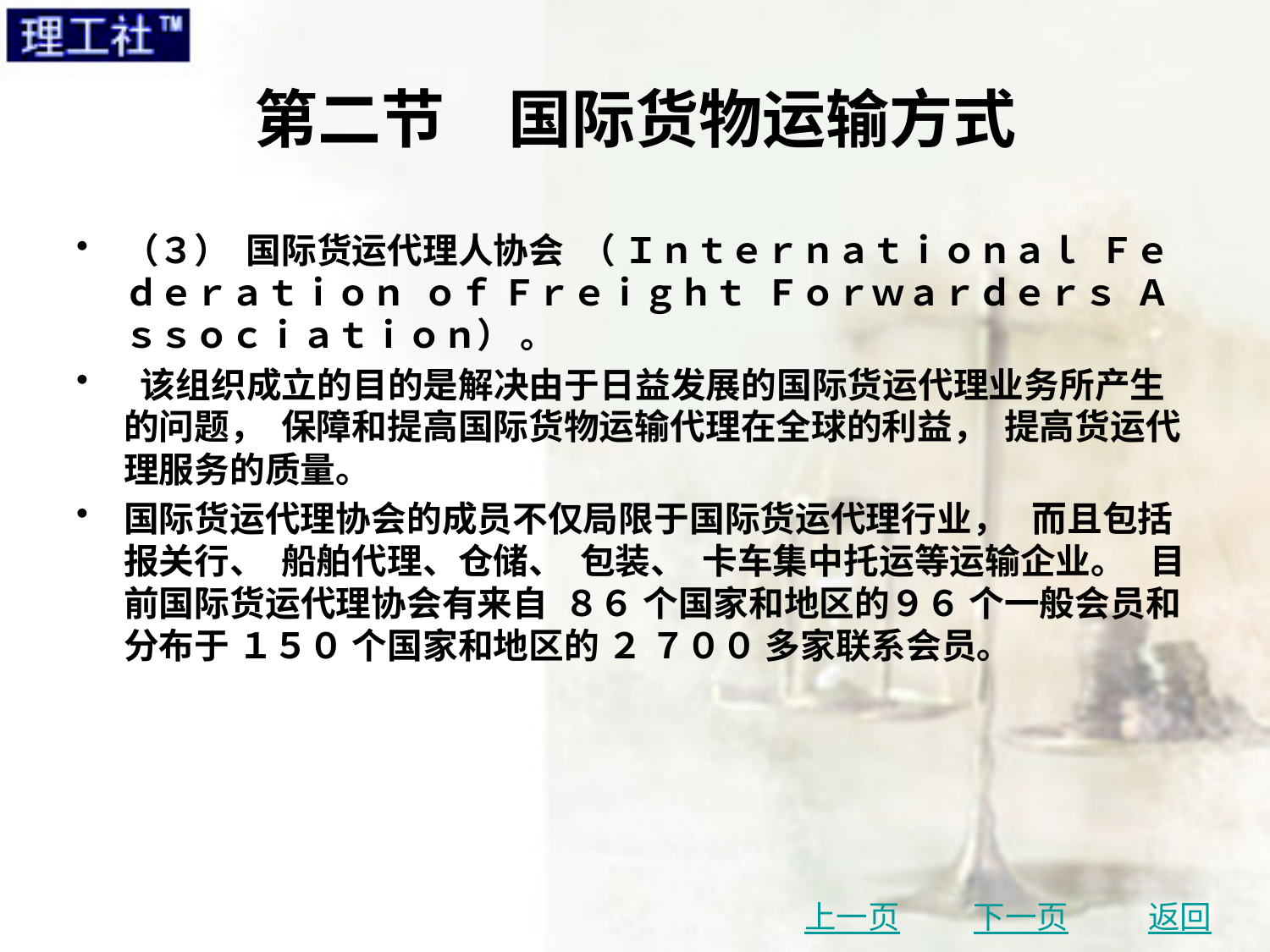

# 第二节　国际货物运输方式
（３）  国际货运代理人协会  （ Ｉｎｔｅｒｎａｔｉｏｎａｌ  Ｆｅｄｅｒａｔｉｏｎ  ｏｆ Ｆｒｅｉｇｈｔ  Ｆｏｒｗａｒｄｅｒｓ  Ａｓｓｏｃｉａｔｉｏｎ） 。
 该组织成立的目的是解决由于日益发展的国际货运代理业务所产生的问题，  保障和提高国际货物运输代理在全球的利益，  提高货运代理服务的质量。
国际货运代理协会的成员不仅局限于国际货运代理行业，   而且包括报关行、  船舶代理、仓储、  包装、  卡车集中托运等运输企业。   目前国际货运代理协会有来自  ８６ 个国家和地区的９６ 个一般会员和分布于 １５０ 个国家和地区的 ２ ７００ 多家联系会员。

上一页
下一页
返回